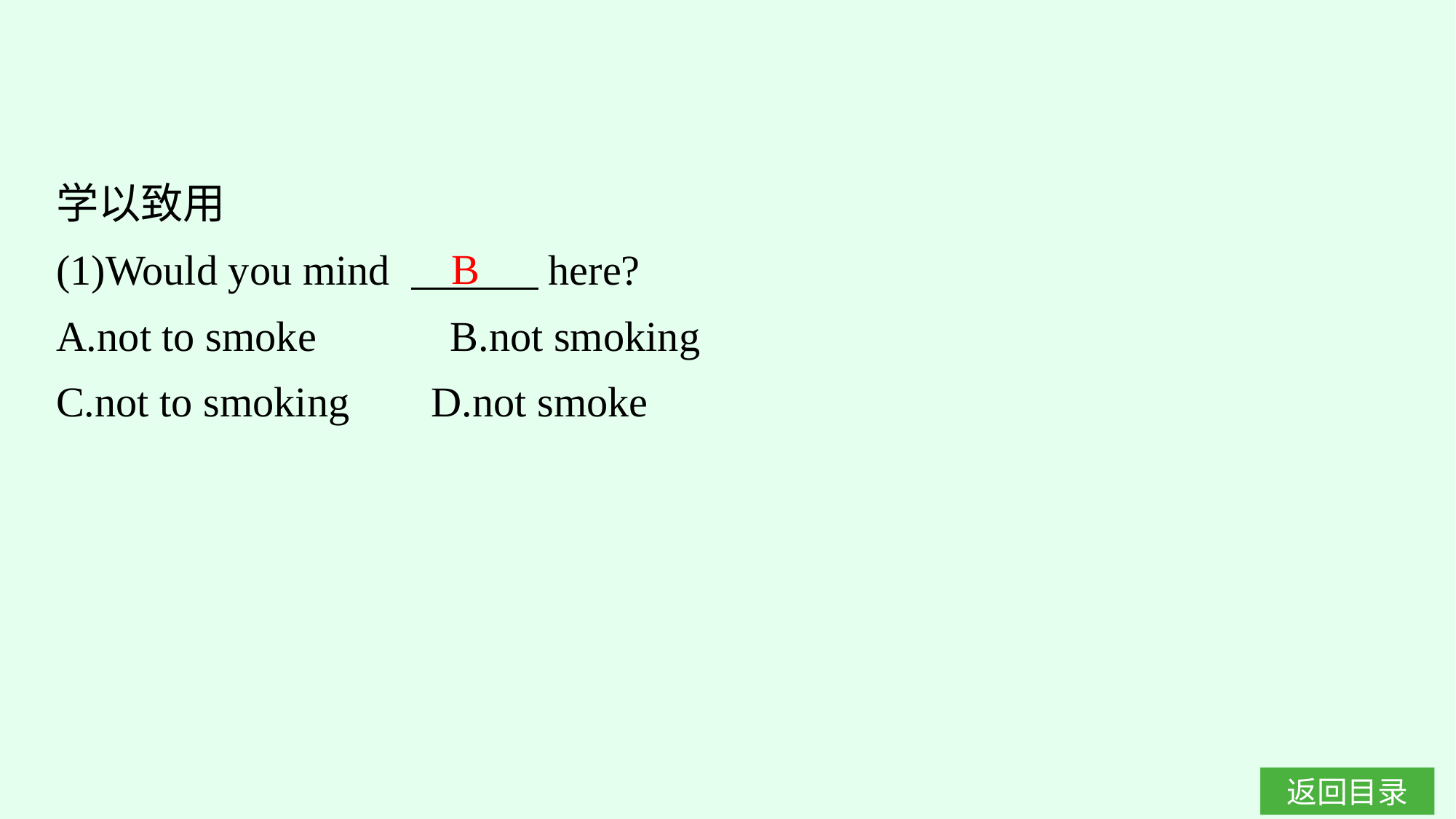

学以致用
(1)Would you mind 　　　here?
A.not to smoke　　   B.not smoking
C.not to smoking	D.not smoke
B